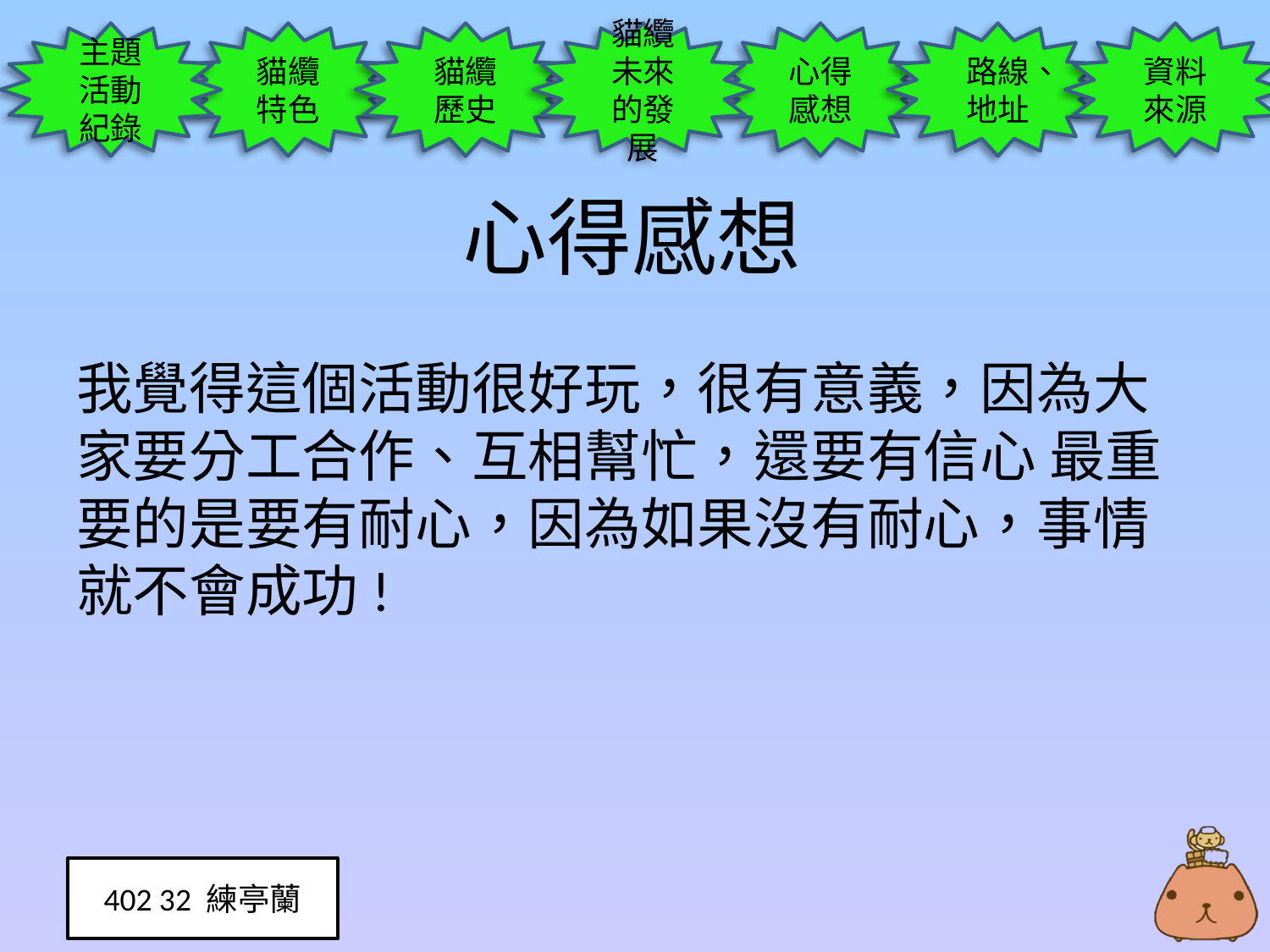

# 心得感想
我覺得這個活動很好玩，很有意義，因為大家要分工合作、互相幫忙，還要有信心 最重要的是要有耐心，因為如果沒有耐心，事情就不會成功!